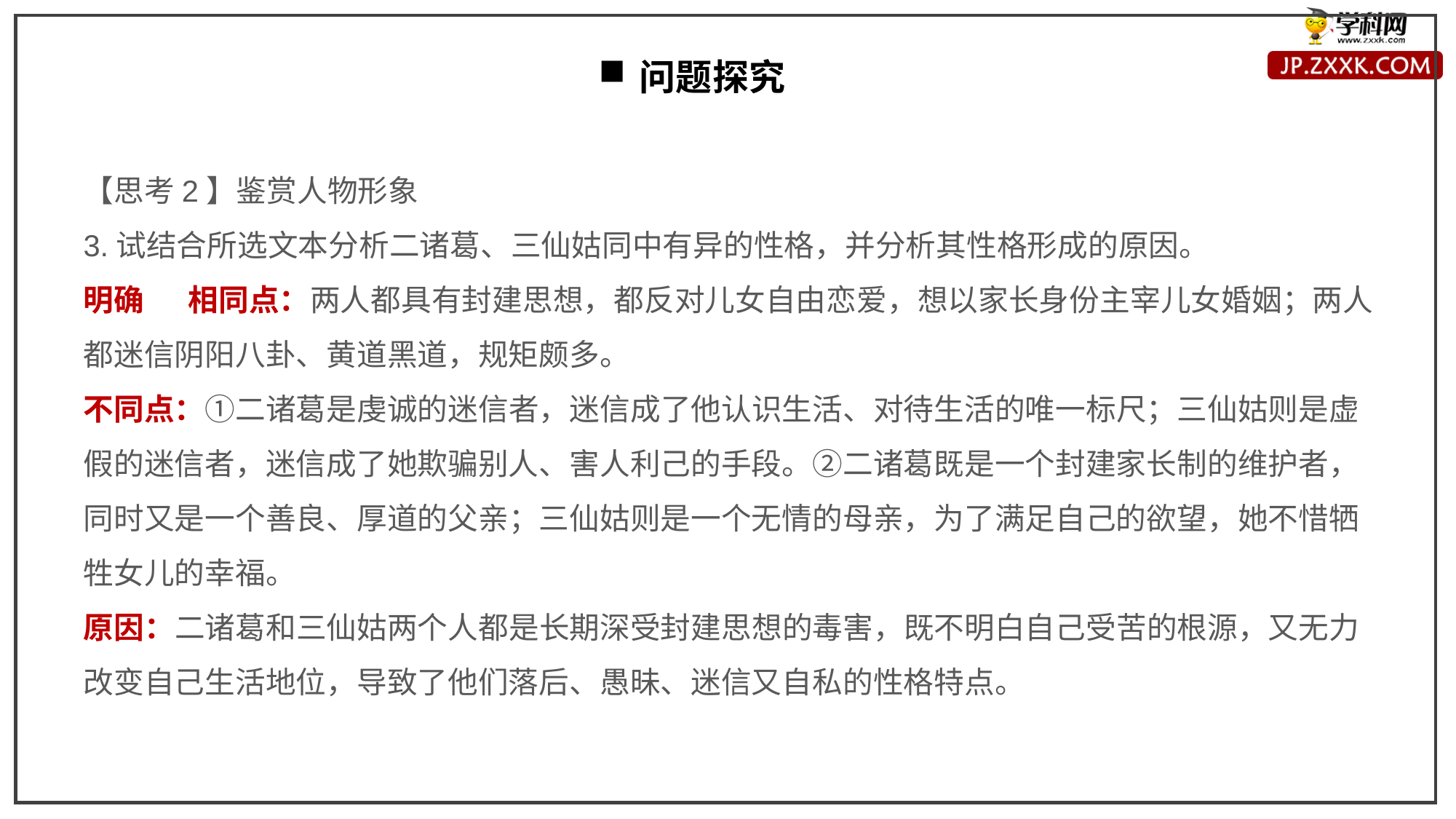

问题探究
【思考2】鉴赏人物形象
3.试结合所选文本分析二诸葛、三仙姑同中有异的性格，并分析其性格形成的原因。
明确  　相同点：两人都具有封建思想，都反对儿女自由恋爱，想以家长身份主宰儿女婚姻；两人都迷信阴阳八卦、黄道黑道，规矩颇多。
不同点：①二诸葛是虔诚的迷信者，迷信成了他认识生活、对待生活的唯一标尺；三仙姑则是虚假的迷信者，迷信成了她欺骗别人、害人利己的手段。②二诸葛既是一个封建家长制的维护者，同时又是一个善良、厚道的父亲；三仙姑则是一个无情的母亲，为了满足自己的欲望，她不惜牺牲女儿的幸福。
原因：二诸葛和三仙姑两个人都是长期深受封建思想的毒害，既不明白自己受苦的根源，又无力改变自己生活地位，导致了他们落后、愚昧、迷信又自私的性格特点。